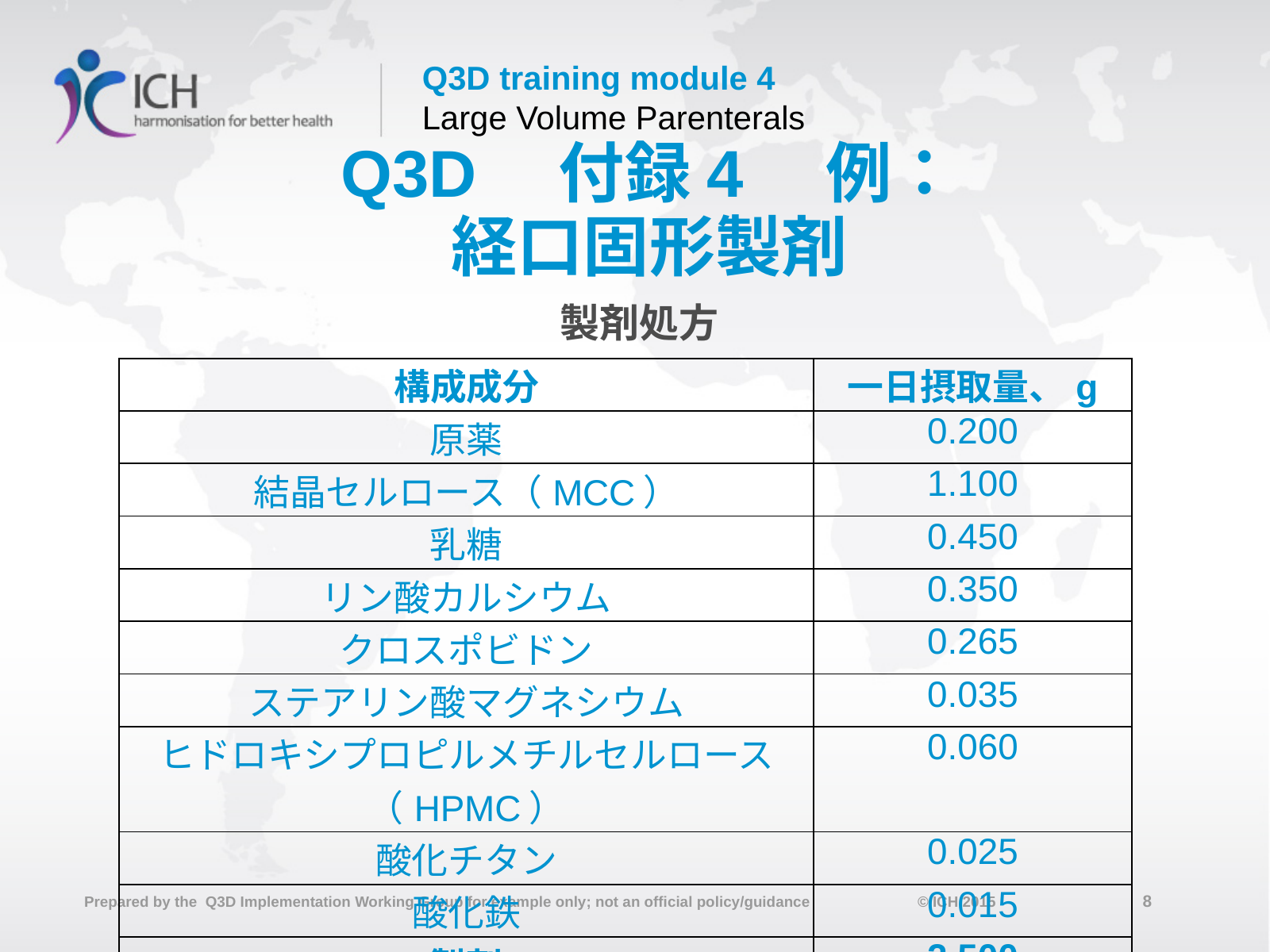

# Q3D　付録4　例： 経口固形製剤
製剤処方
| 構成成分 | 一日摂取量、g |
| --- | --- |
| 原薬 | 0.200 |
| 結晶セルロース（MCC） | 1.100 |
| 乳糖 | 0.450 |
| リン酸カルシウム | 0.350 |
| クロスポビドン | 0.265 |
| ステアリン酸マグネシウム | 0.035 |
| ヒドロキシプロピルメチルセルロース（HPMC） | 0.060 |
| 酸化チタン | 0.025 |
| 酸化鉄 | 0.015 |
| 製剤 | 2.500 |